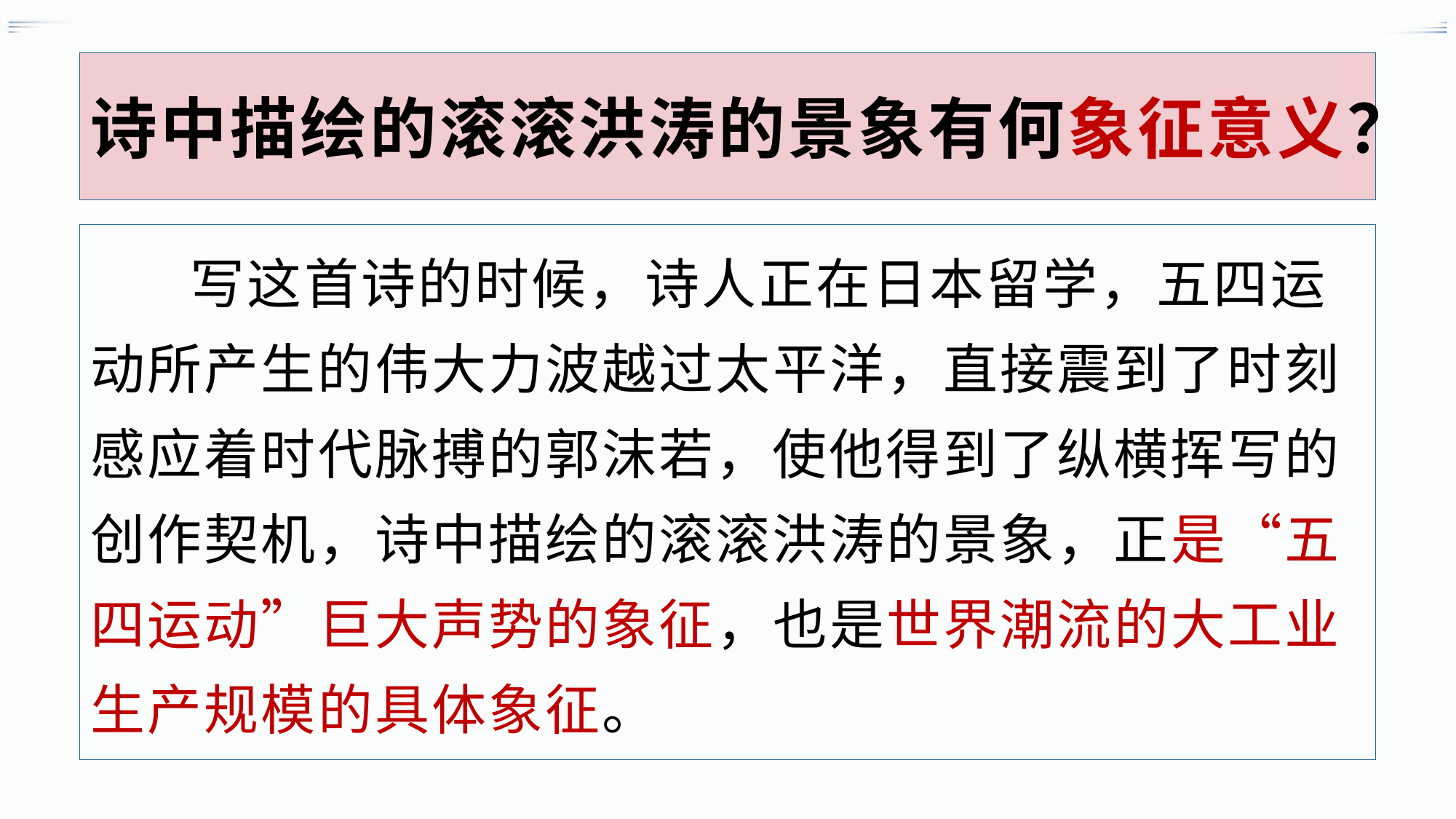

# 诗中描绘的滚滚洪涛的景象有何象征意义？
      写这首诗的时候，诗人正在日本留学，五四运动所产生的伟大力波越过太平洋，直接震到了时刻感应着时代脉搏的郭沫若，使他得到了纵横挥写的创作契机，诗中描绘的滚滚洪涛的景象，正是“五四运动”巨大声势的象征，也是世界潮流的大工业生产规模的具体象征。